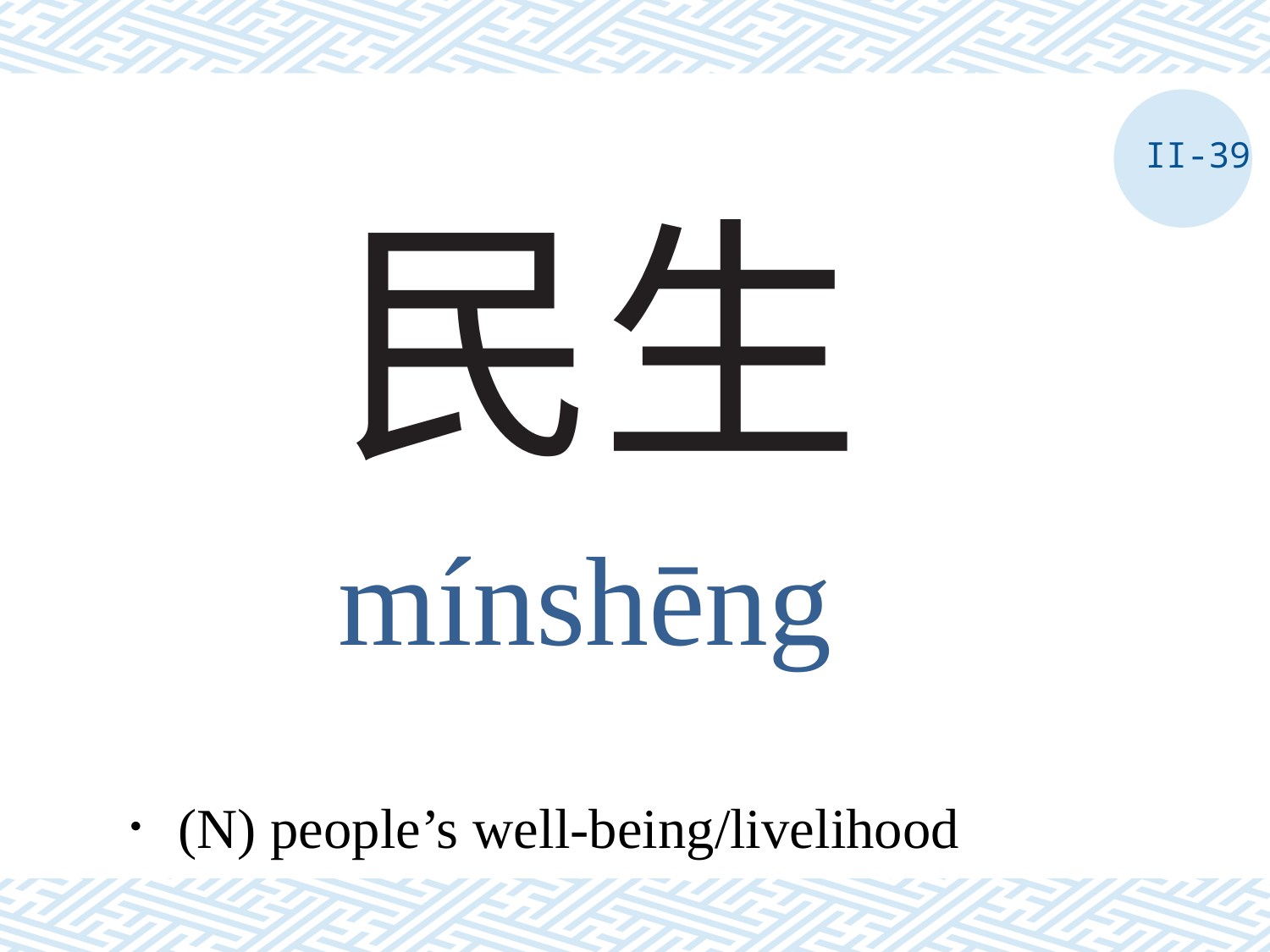

II-39

# 民生
mínshēng
．(N) people’s well-being/livelihood